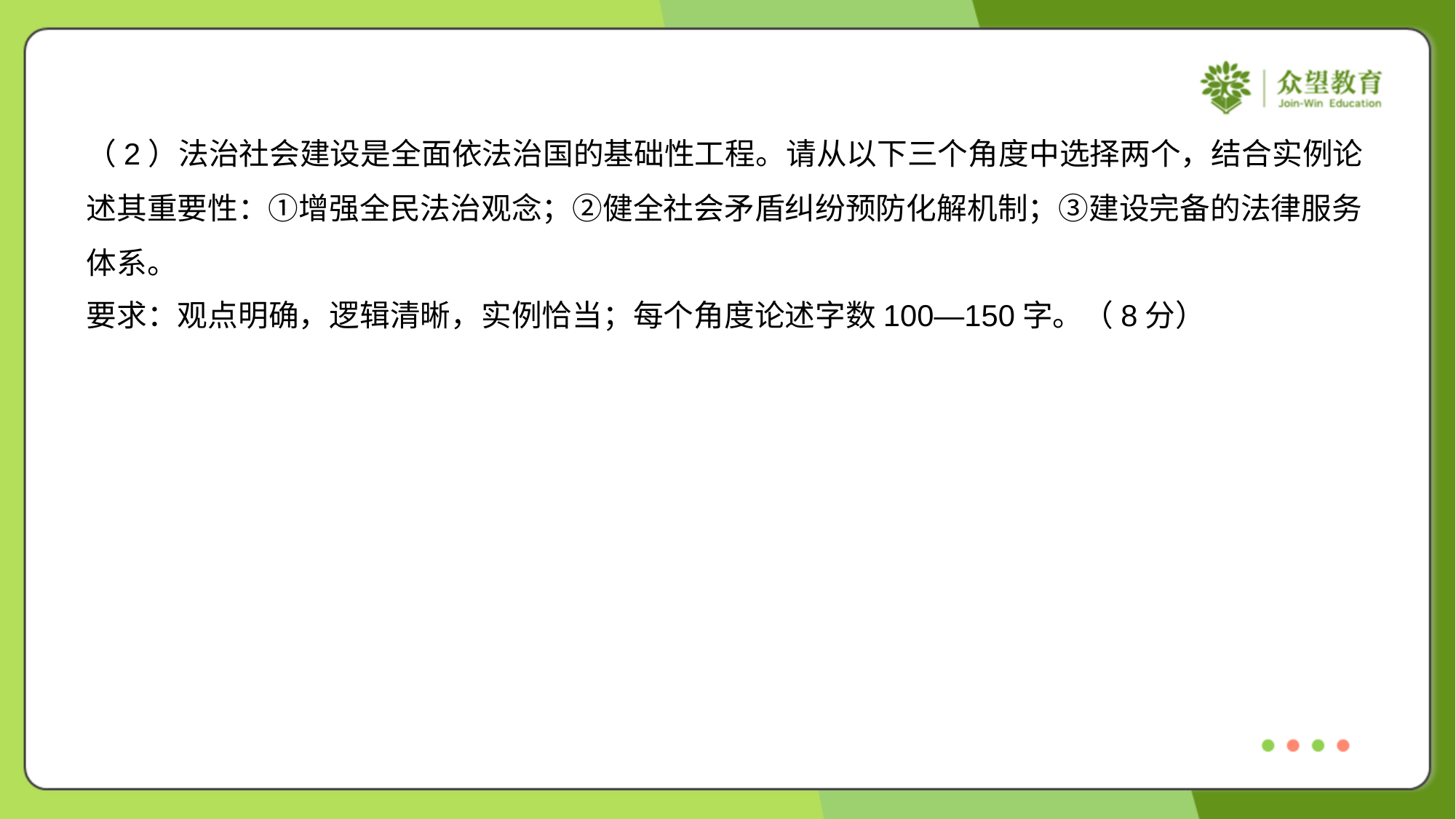

（2）法治社会建设是全面依法治国的基础性工程。请从以下三个角度中选择两个，结合实例论
述其重要性：①增强全民法治观念；②健全社会矛盾纠纷预防化解机制；③建设完备的法律服务
体系。
要求：观点明确，逻辑清晰，实例恰当；每个角度论述字数100—150字。（8分）